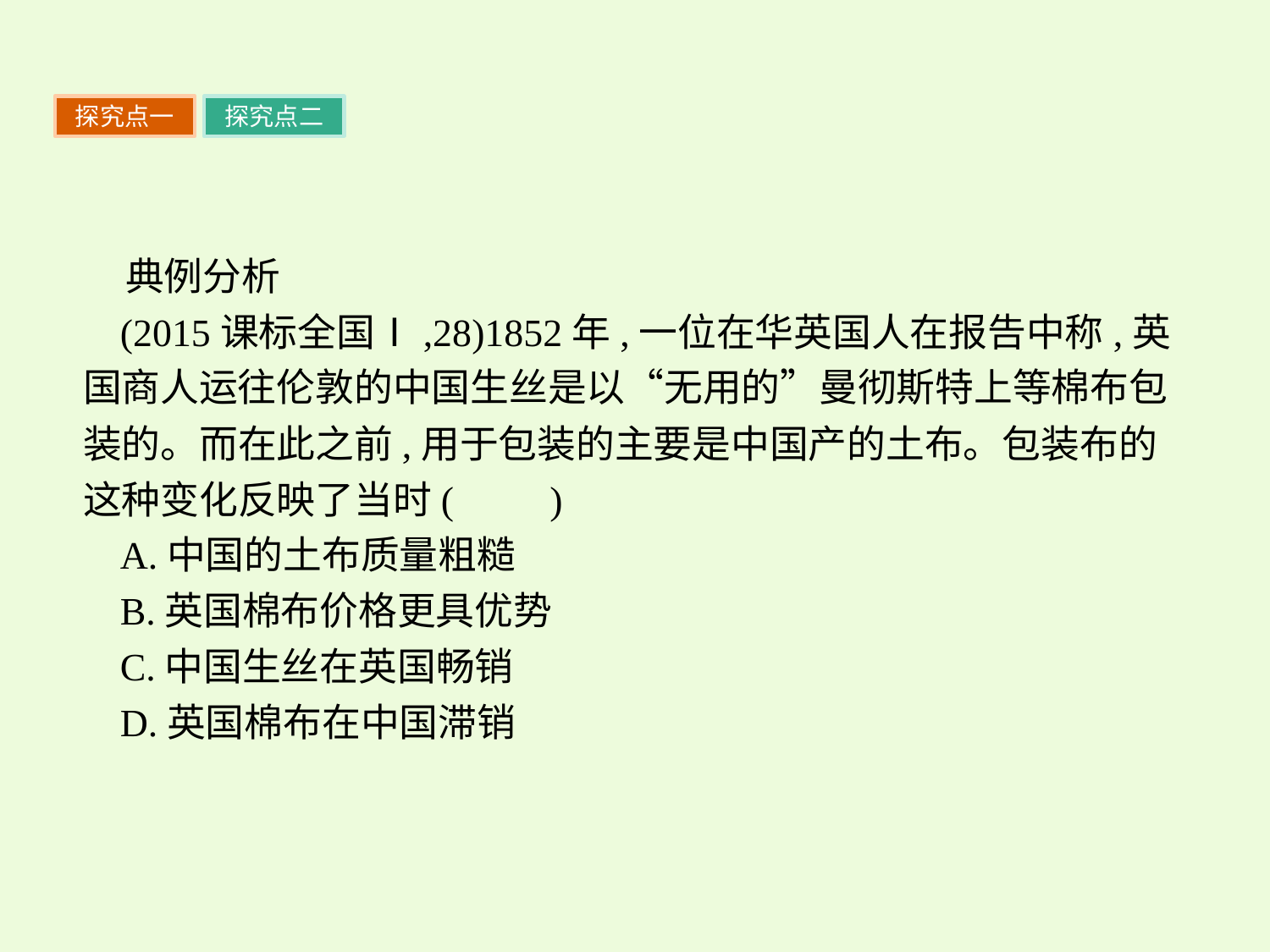

探究点一
探究点二
典例分析
(2015课标全国Ⅰ,28)1852年,一位在华英国人在报告中称,英国商人运往伦敦的中国生丝是以“无用的”曼彻斯特上等棉布包装的。而在此之前,用于包装的主要是中国产的土布。包装布的这种变化反映了当时(　　)
A.中国的土布质量粗糙
B.英国棉布价格更具优势
C.中国生丝在英国畅销
D.英国棉布在中国滞销